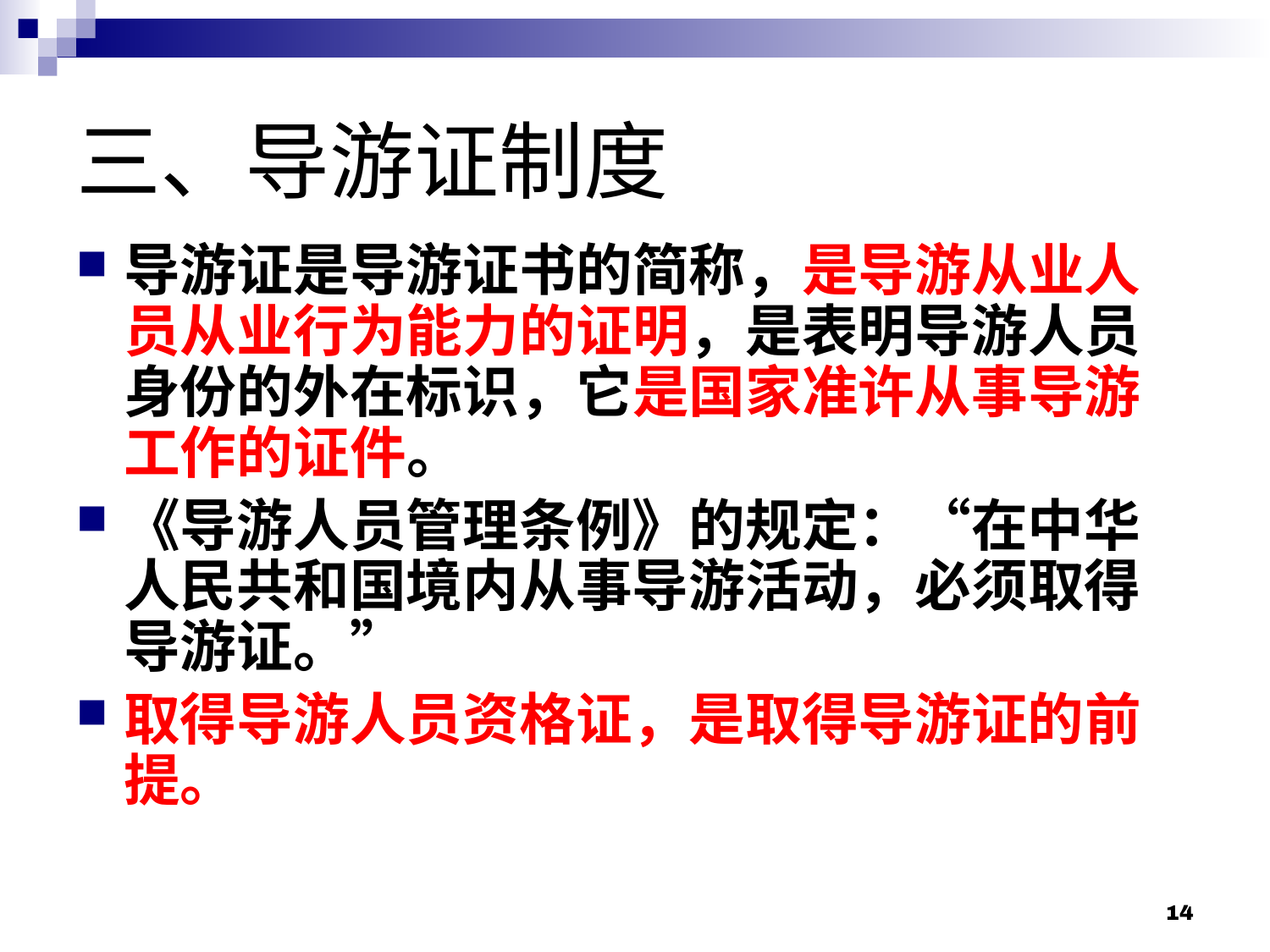

# 三、导游证制度
导游证是导游证书的简称，是导游从业人员从业行为能力的证明，是表明导游人员身份的外在标识，它是国家准许从事导游工作的证件。
《导游人员管理条例》的规定：“在中华人民共和国境内从事导游活动，必须取得导游证。”
取得导游人员资格证，是取得导游证的前提。
14